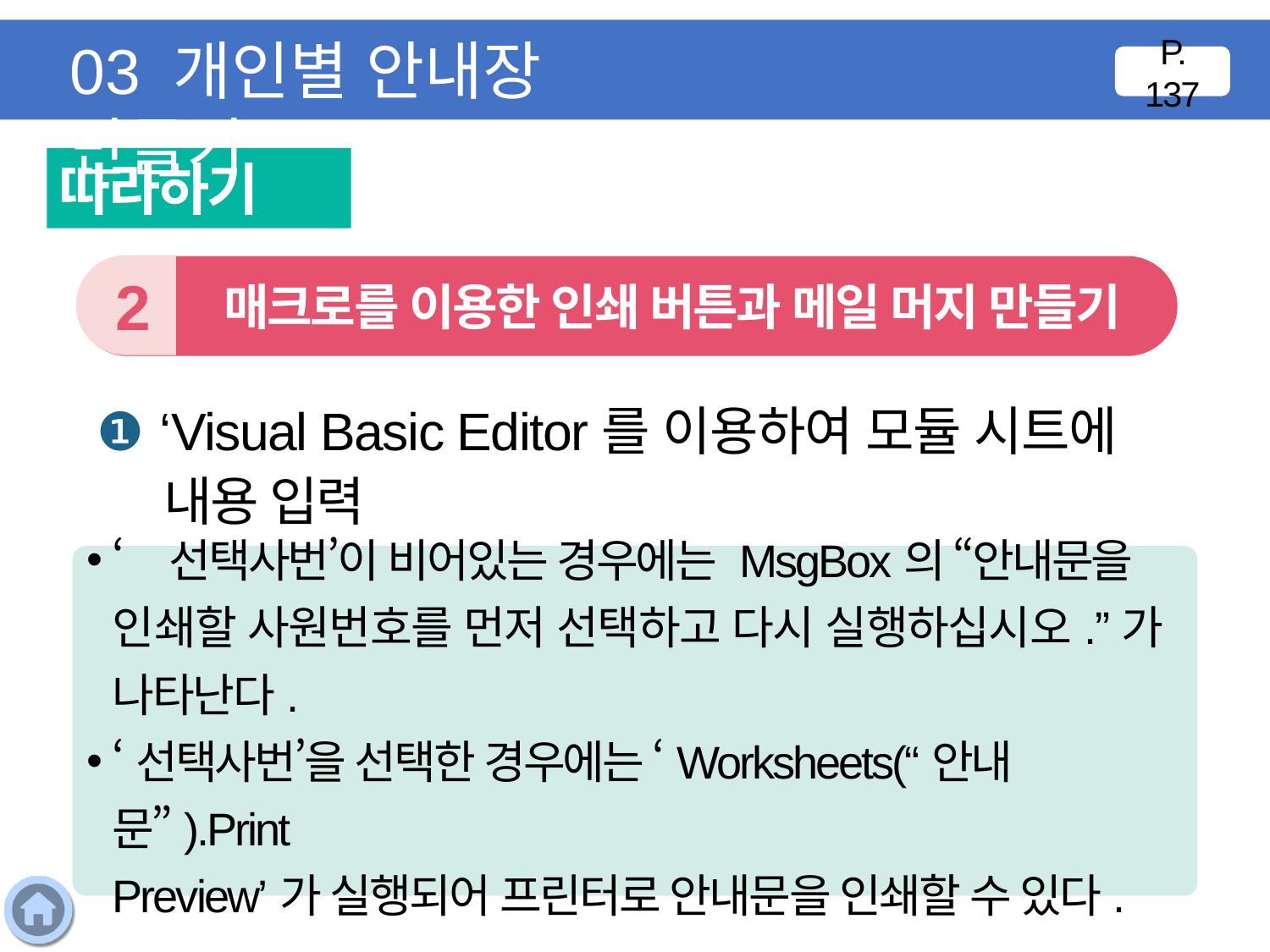

03 개인별 안내장 만들기
P. 137
따라하기
2
        매크로를 이용한 인쇄 버튼과 메일 머지 만들기
❶ ‘Visual Basic Editor를 이용하여 모듈 시트에 내용 입력
‘선택사번’이 비어있는 경우에는 MsgBox의 “안내문을 인쇄할 사원번호를 먼저 선택하고 다시 실행하십시오.”가 나타난다.
‘선택사번’을 선택한 경우에는 ‘Worksheets(“안내문”).Print
Preview’가 실행되어 프린터로 안내문을 인쇄할 수 있다.